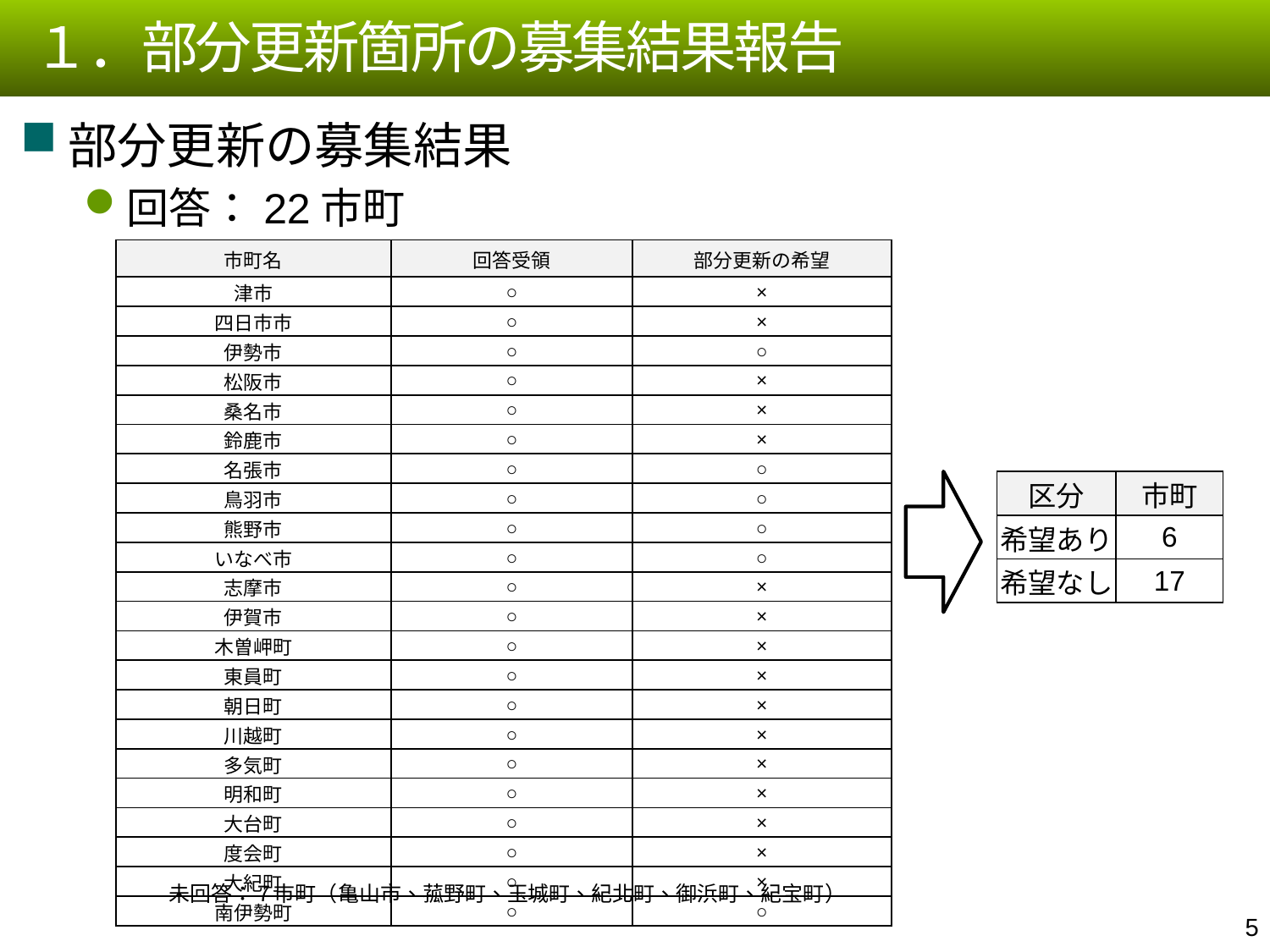

１．部分更新箇所の募集結果報告
部分更新の募集結果
回答：22市町

　　　　未回答：７市町（亀山市、菰野町、玉城町、紀北町、御浜町、紀宝町）

| 市町名 | 回答受領 | 部分更新の希望 |
| --- | --- | --- |
| 津市 | ○ | × |
| 四日市市 | ○ | × |
| 伊勢市 | ○ | ○ |
| 松阪市 | ○ | × |
| 桑名市 | ○ | × |
| 鈴鹿市 | ○ | × |
| 名張市 | ○ | ○ |
| 鳥羽市 | ○ | ○ |
| 熊野市 | ○ | ○ |
| いなべ市 | ○ | ○ |
| 志摩市 | ○ | × |
| 伊賀市 | ○ | × |
| 木曽岬町 | ○ | × |
| 東員町 | ○ | × |
| 朝日町 | ○ | × |
| 川越町 | ○ | × |
| 多気町 | ○ | × |
| 明和町 | ○ | × |
| 大台町 | ○ | × |
| 度会町 | ○ | × |
| 大紀町 | ○ | × |
| 南伊勢町 | ○ | ○ |

| 区分 | 市町 |
| --- | --- |
| 希望あり | 6 |
| 希望なし | 17 |
5